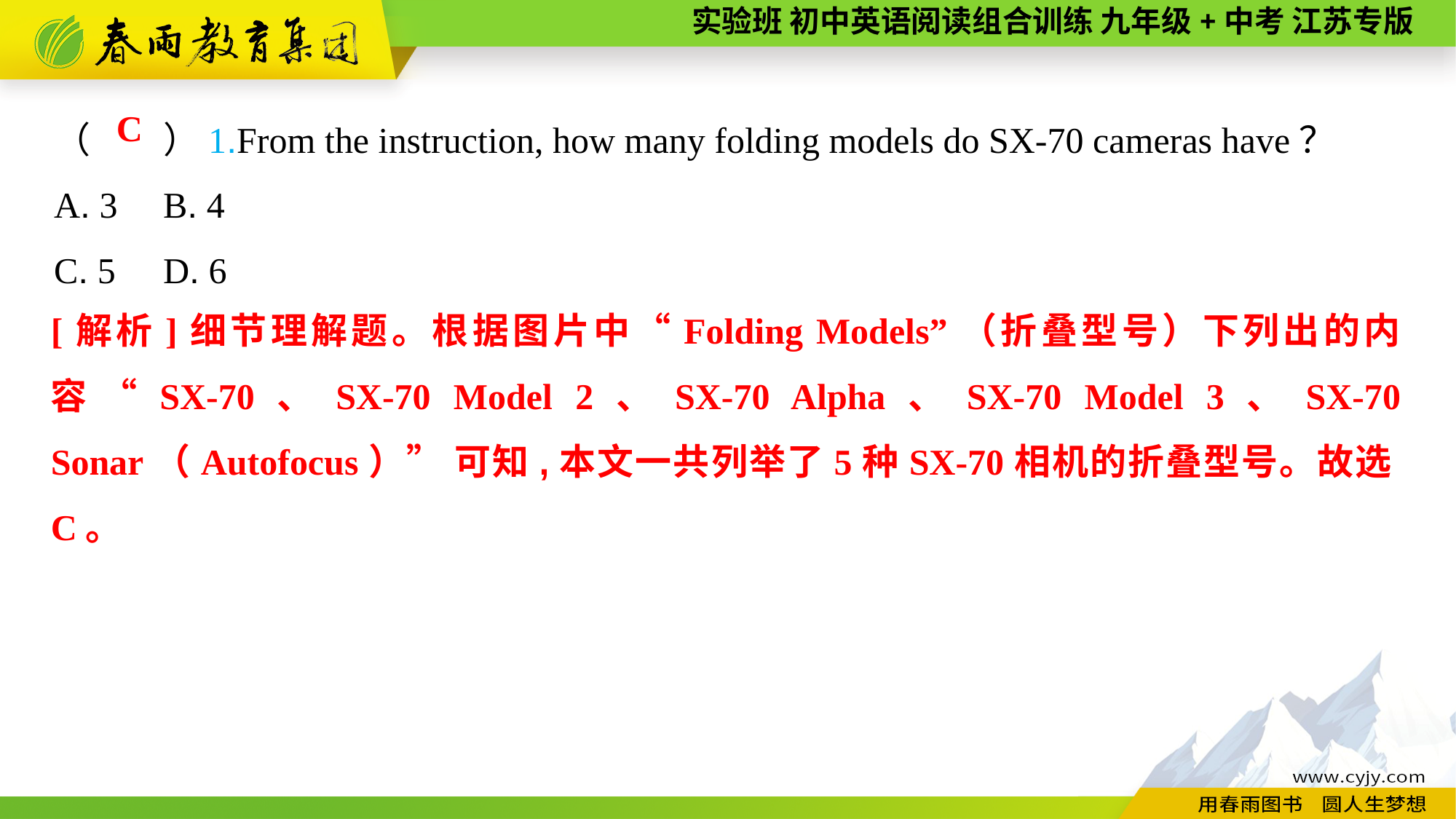

（　　）1.From the instruction, how many folding models do SX-70 cameras have？
A. 3	B. 4
C. 5	D. 6
C
[解析]细节理解题。根据图片中“Folding Models”（折叠型号）下列出的内容“SX-70、SX-70 Model 2、SX-70 Alpha、SX-70 Model 3、SX-70 Sonar（Autofocus）” 可知,本文一共列举了5种SX-70相机的折叠型号。故选C。